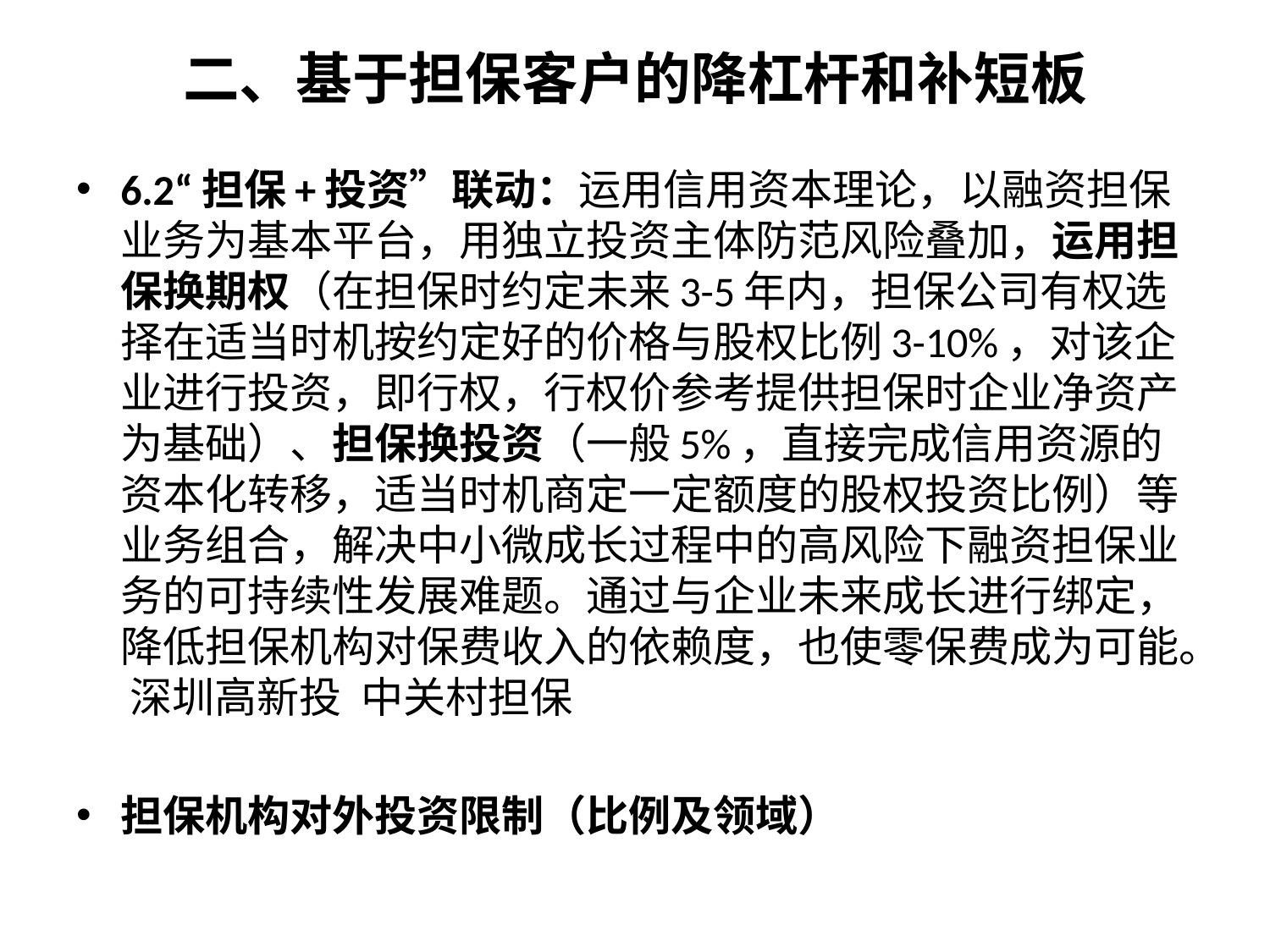

# 二、基于担保客户的降杠杆和补短板
6.2“担保+投资”联动：运用信用资本理论，以融资担保业务为基本平台，用独立投资主体防范风险叠加，运用担保换期权（在担保时约定未来3-5年内，担保公司有权选择在适当时机按约定好的价格与股权比例3-10%，对该企业进行投资，即行权，行权价参考提供担保时企业净资产为基础）、担保换投资（一般5%，直接完成信用资源的资本化转移，适当时机商定一定额度的股权投资比例）等业务组合，解决中小微成长过程中的高风险下融资担保业务的可持续性发展难题。通过与企业未来成长进行绑定，降低担保机构对保费收入的依赖度，也使零保费成为可能。 深圳高新投  中关村担保

担保机构对外投资限制（比例及领域）